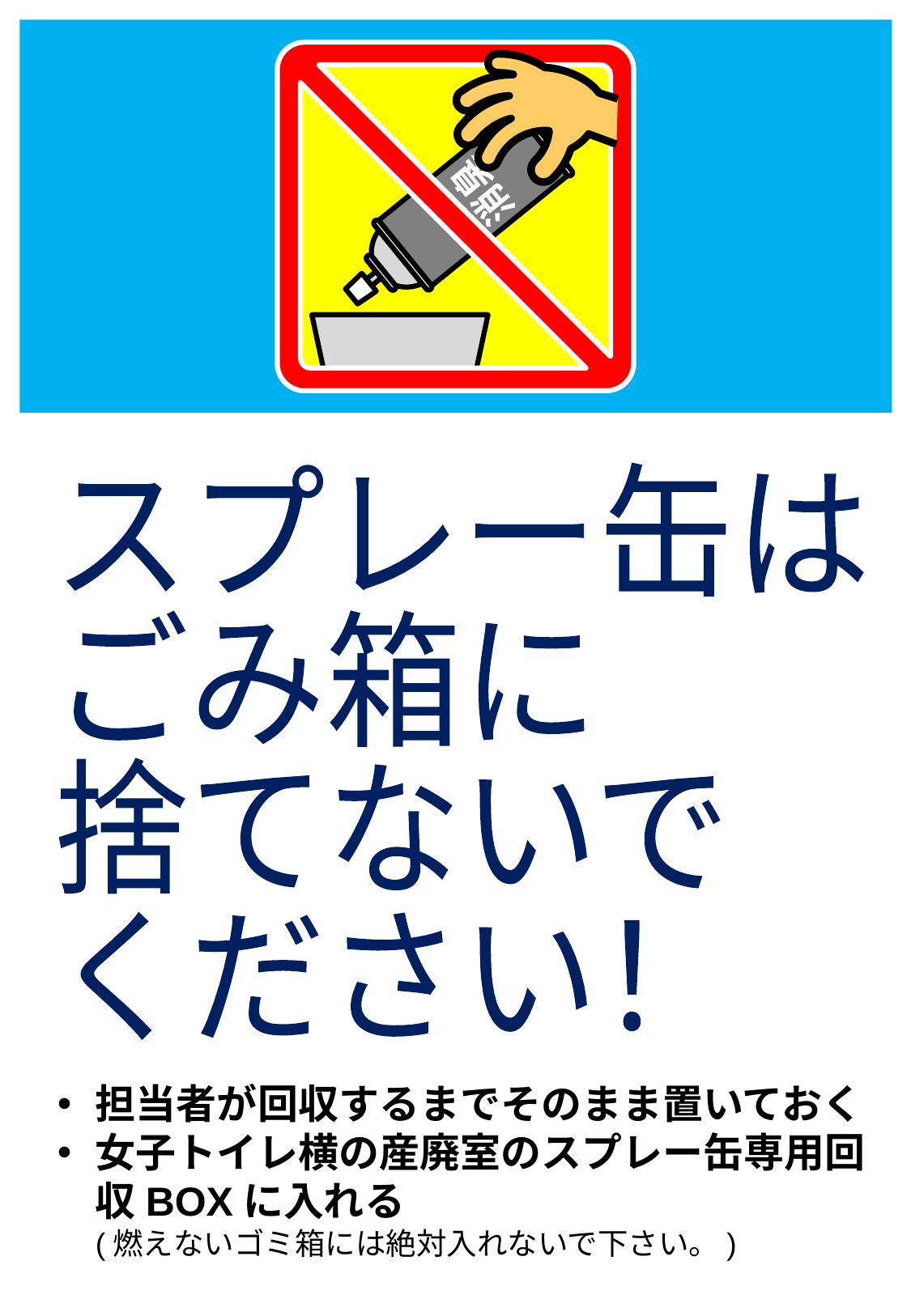

消臭

スプレー缶は
ごみ箱に
捨てないで
ください！
担当者が回収するまでそのまま置いておく
女子トイレ横の産廃室のスプレー缶専用回収BOXに入れる
(燃えないゴミ箱には絶対入れないで下さい。)